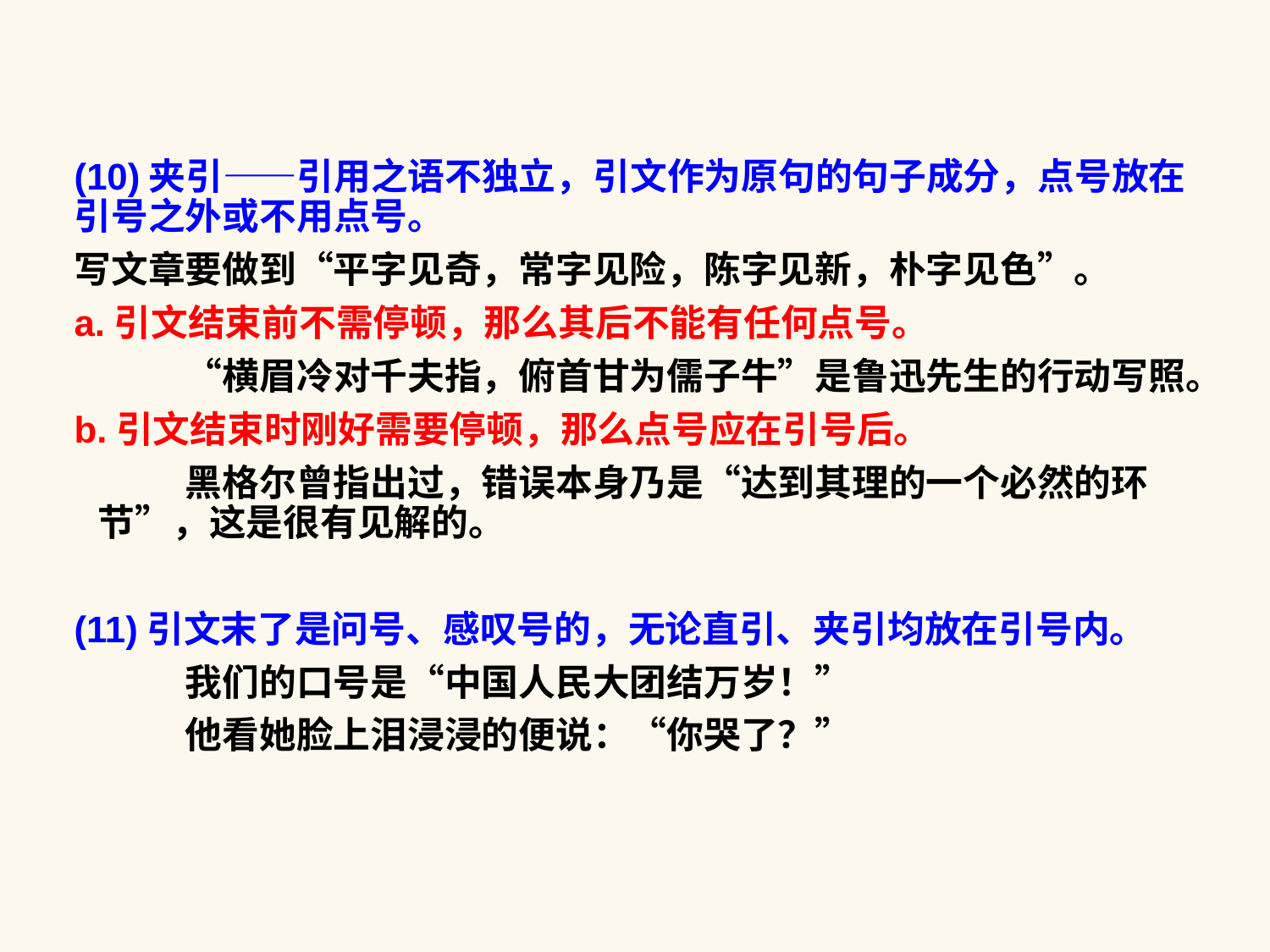

(10)夹引——引用之语不独立，引文作为原句的句子成分，点号放在引号之外或不用点号。
写文章要做到“平字见奇，常字见险，陈字见新，朴字见色”。
a.引文结束前不需停顿，那么其后不能有任何点号。
　　　“横眉冷对千夫指，俯首甘为儒子牛”是鲁迅先生的行动写照。
b.引文结束时刚好需要停顿，那么点号应在引号后。
　　　黑格尔曾指出过，错误本身乃是“达到其理的一个必然的环节”，这是很有见解的。

(11)引文末了是问号、感叹号的，无论直引、夹引均放在引号内。
　　　我们的口号是“中国人民大团结万岁！”
　　　他看她脸上泪浸浸的便说：“你哭了？”